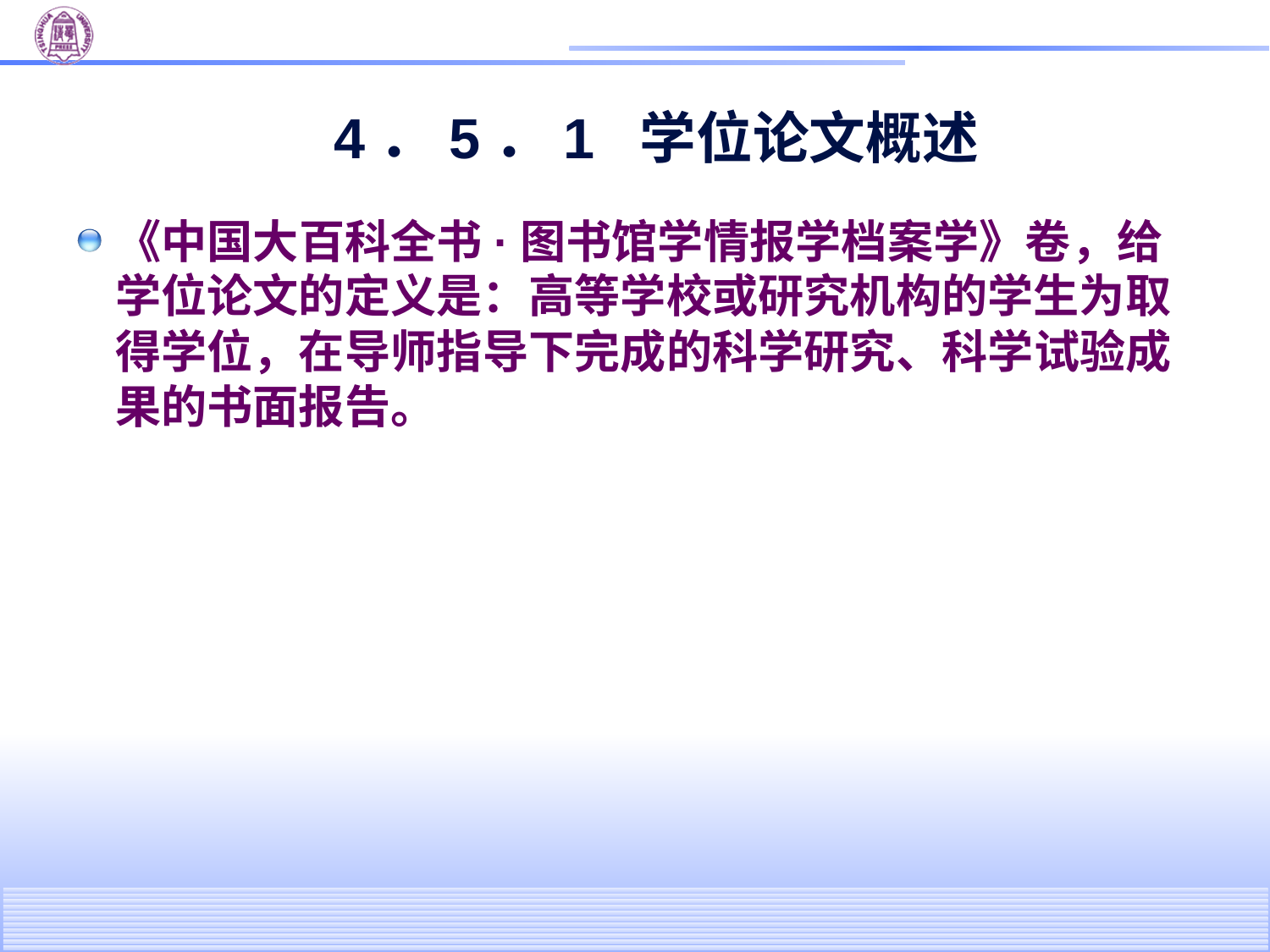

# 4．5．1  学位论文概述
《中国大百科全书·图书馆学情报学档案学》卷，给学位论文的定义是：高等学校或研究机构的学生为取得学位，在导师指导下完成的科学研究、科学试验成果的书面报告。